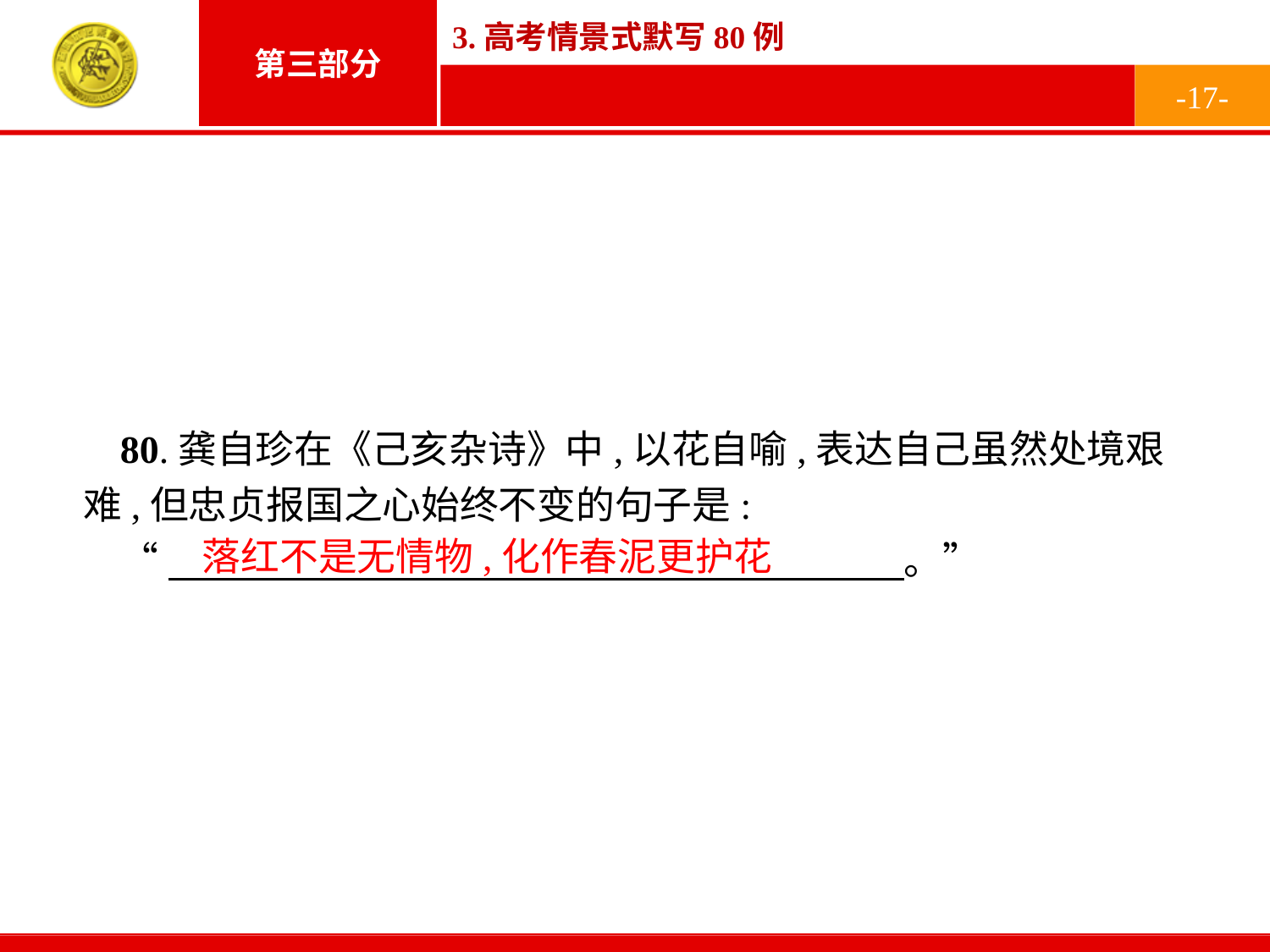

-17-
80.龚自珍在《己亥杂诗》中,以花自喻,表达自己虽然处境艰难,但忠贞报国之心始终不变的句子是:
“　　　　　　　　　　　　　　　　　　　。”
落红不是无情物,化作春泥更护花